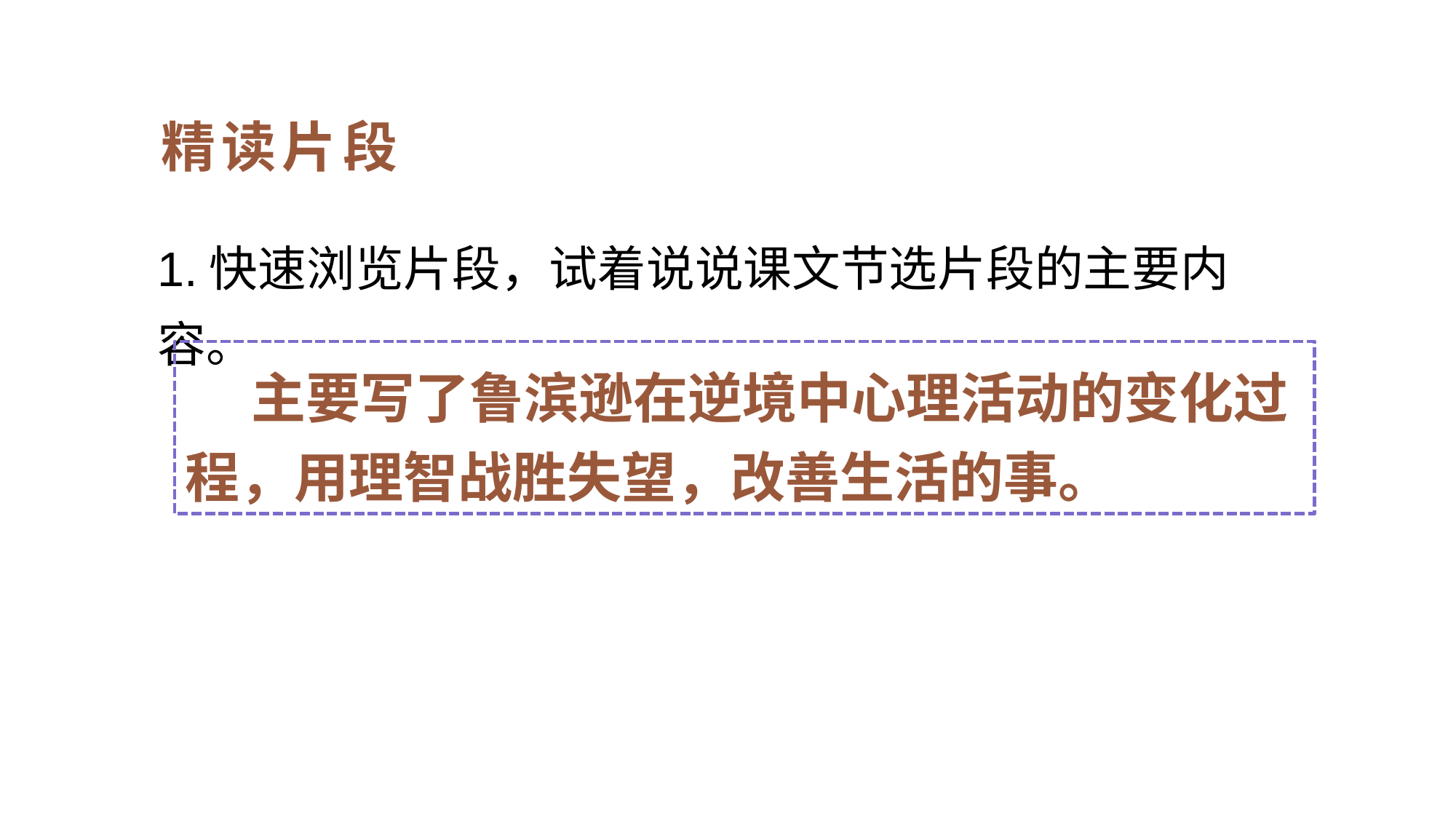

精读片段
1.快速浏览片段，试着说说课文节选片段的主要内容。
    主要写了鲁滨逊在逆境中心理活动的变化过程，用理智战胜失望，改善生活的事。